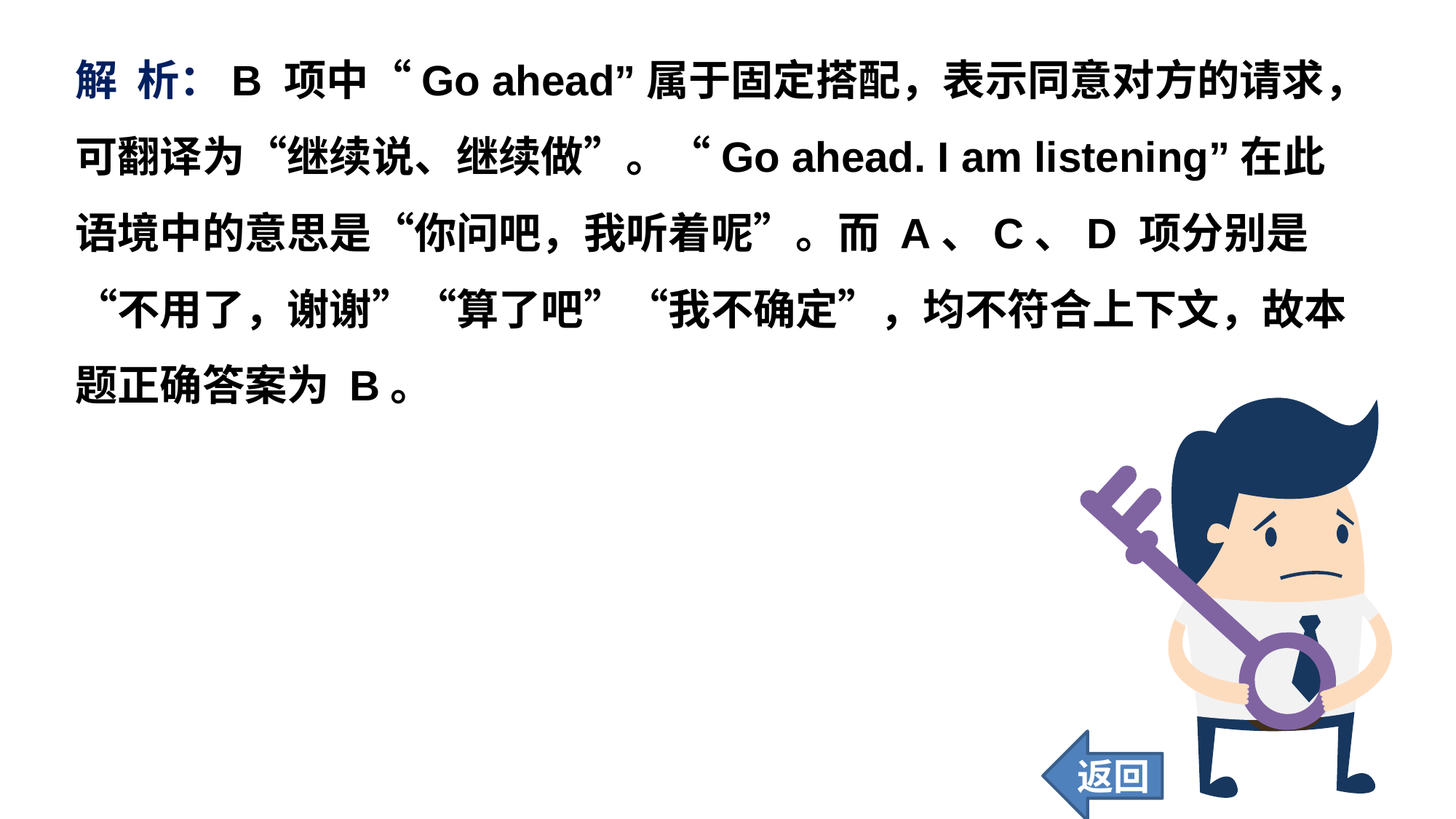

解  析：B 项中“Go ahead”属于固定搭配，表示同意对方的请求，可翻译为“继续说、继续做”。“Go ahead. I am listening”在此语境中的意思是“你问吧，我听着呢”。而 A、C、D 项分别是“不用了，谢谢”“算了吧”“我不确定”，均不符合上下文，故本题正确答案为 B。

返回
41